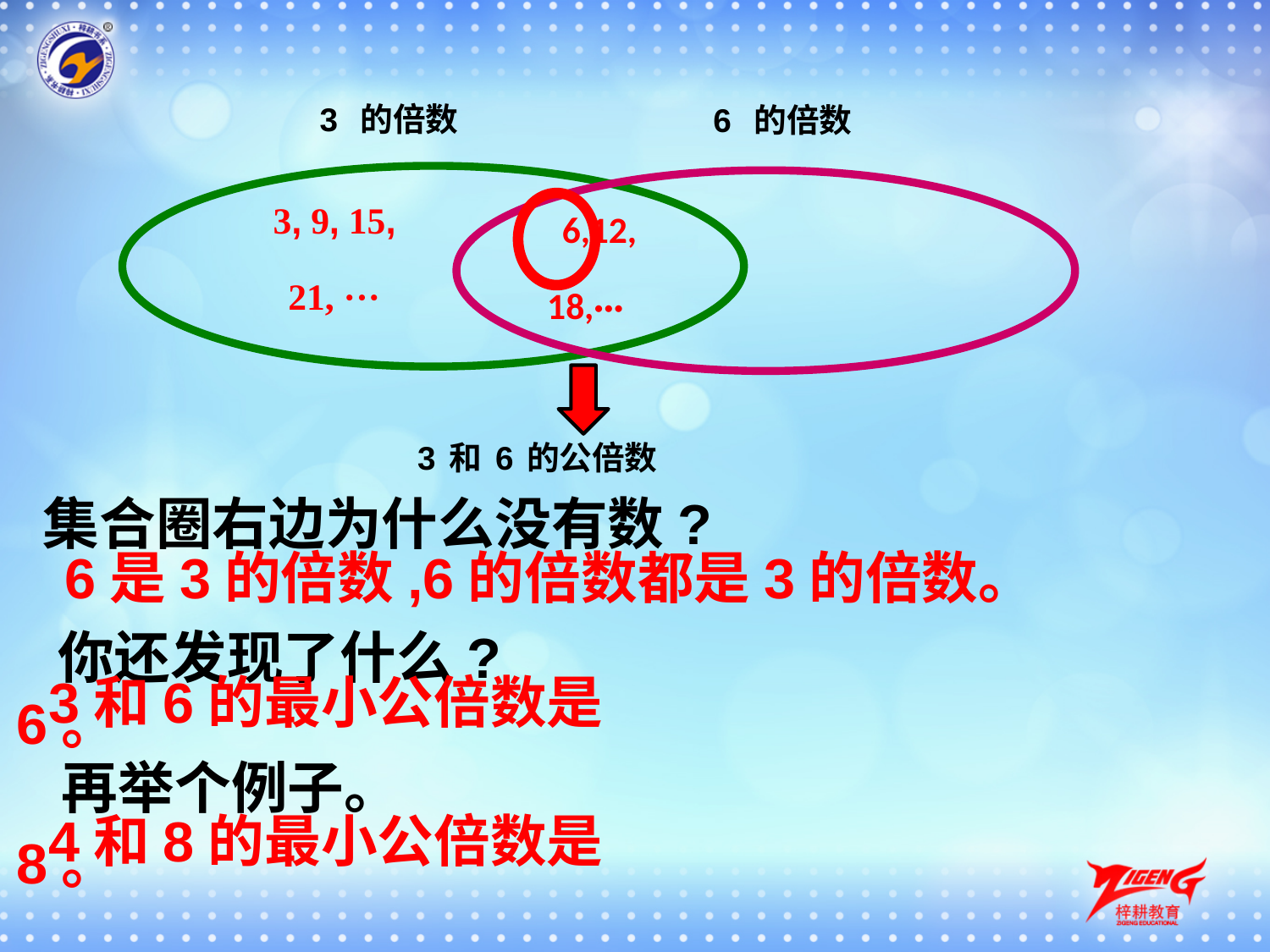

3 的倍数
6 的倍数

3, 9, 15,
21, ···
   6,12,
18,···

3和6的公倍数
集合圈右边为什么没有数?
6是3的倍数,6的倍数都是3的倍数。
你还发现了什么?
3和6的最小公倍数是6。
再举个例子。
4和8的最小公倍数是8。